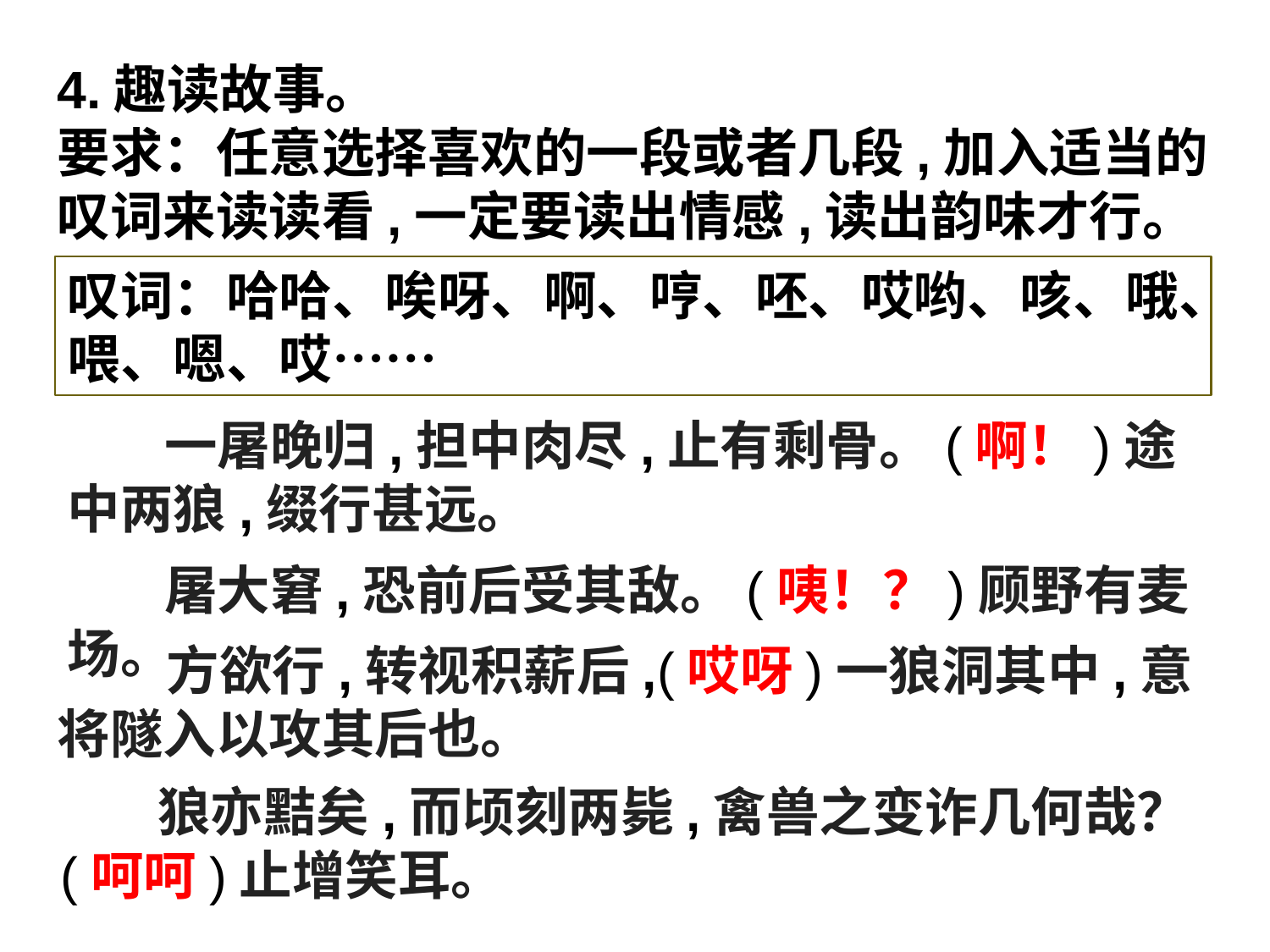

4.趣读故事。
要求：任意选择喜欢的一段或者几段,加入适当的叹词来读读看,一定要读出情感,读出韵味才行。
叹词：哈哈、唉呀、啊、哼、呸、哎哟、咳、哦、喂、嗯、哎……
       一屠晚归,担中肉尽,止有剩骨。(啊！)途中两狼,缀行甚远。
       屠大窘,恐前后受其敌。(咦！？)顾野有麦场。
        方欲行,转视积薪后,(哎呀)一狼洞其中,意将隧入以攻其后也。
       狼亦黠矣,而顷刻两毙,禽兽之变诈几何哉？(呵呵)止增笑耳。